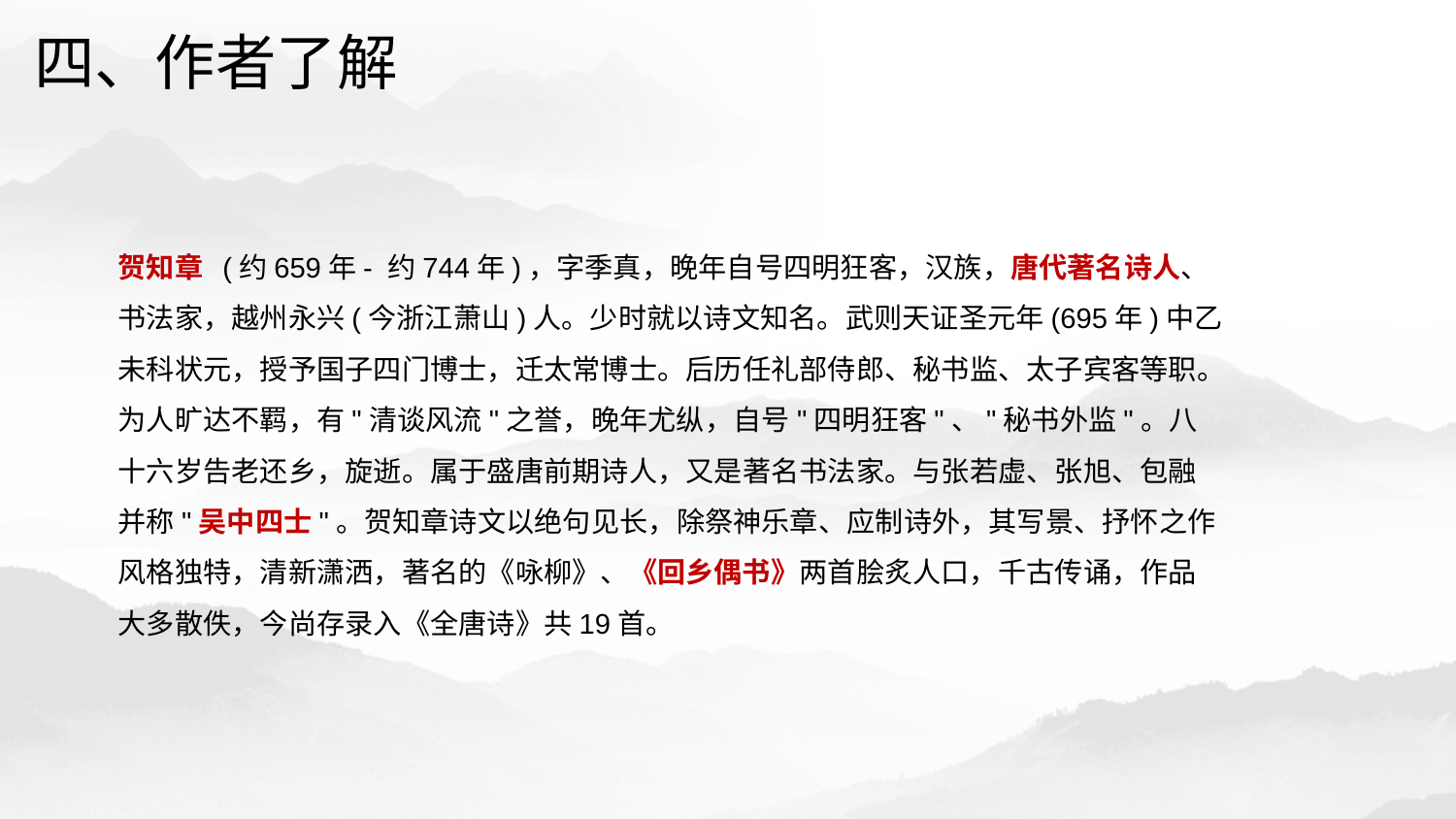

四、作者了解
贺知章  (约659年- 约744年)，字季真，晚年自号四明狂客，汉族，唐代著名诗人、书法家，越州永兴(今浙江萧山)人。少时就以诗文知名。武则天证圣元年(695年)中乙未科状元，授予国子四门博士，迁太常博士。后历任礼部侍郎、秘书监、太子宾客等职。
为人旷达不羁，有"清谈风流"之誉，晚年尤纵，自号"四明狂客"、"秘书外监"。八十六岁告老还乡，旋逝。属于盛唐前期诗人，又是著名书法家。与张若虚、张旭、包融并称"吴中四士"。贺知章诗文以绝句见长，除祭神乐章、应制诗外，其写景、抒怀之作风格独特，清新潇洒，著名的《咏柳》、《回乡偶书》两首脍炙人口，千古传诵，作品大多散佚，今尚存录入《全唐诗》共19首。